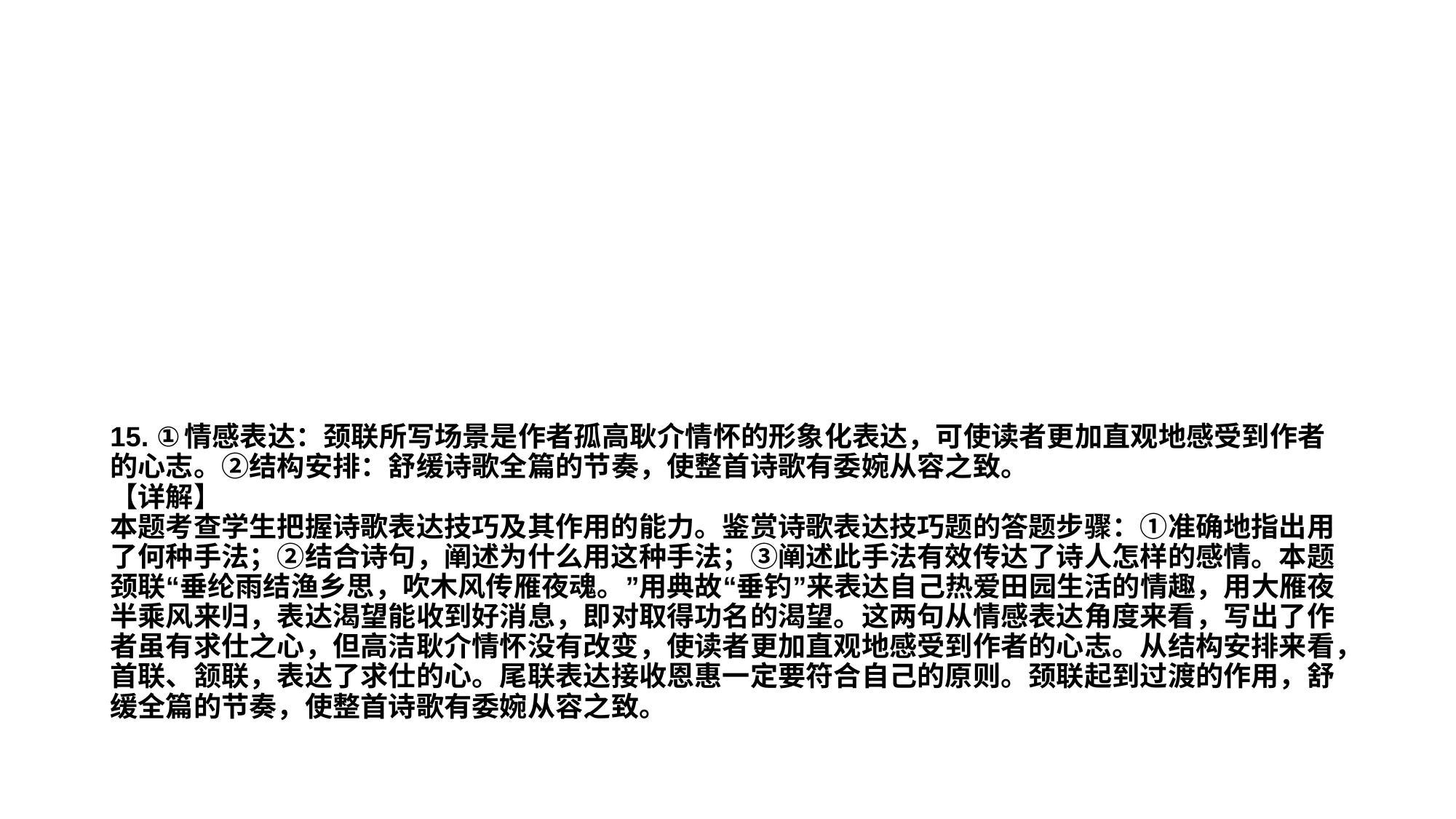

# 15. ①情感表达：颈联所写场景是作者孤高耿介情怀的形象化表达，可使读者更加直观地感受到作者的心志。②结构安排：舒缓诗歌全篇的节奏，使整首诗歌有委婉从容之致。 【详解】 本题考查学生把握诗歌表达技巧及其作用的能力。鉴赏诗歌表达技巧题的答题步骤：①准确地指出用了何种手法；②结合诗句，阐述为什么用这种手法；③阐述此手法有效传达了诗人怎样的感情。本题颈联“垂纶雨结渔乡思，吹木风传雁夜魂。”用典故“垂钓”来表达自己热爱田园生活的情趣，用大雁夜半乘风来归，表达渴望能收到好消息，即对取得功名的渴望。这两句从情感表达角度来看，写出了作者虽有求仕之心，但高洁耿介情怀没有改变，使读者更加直观地感受到作者的心志。从结构安排来看，首联、颔联，表达了求仕的心。尾联表达接收恩惠一定要符合自己的原则。颈联起到过渡的作用，舒缓全篇的节奏，使整首诗歌有委婉从容之致。